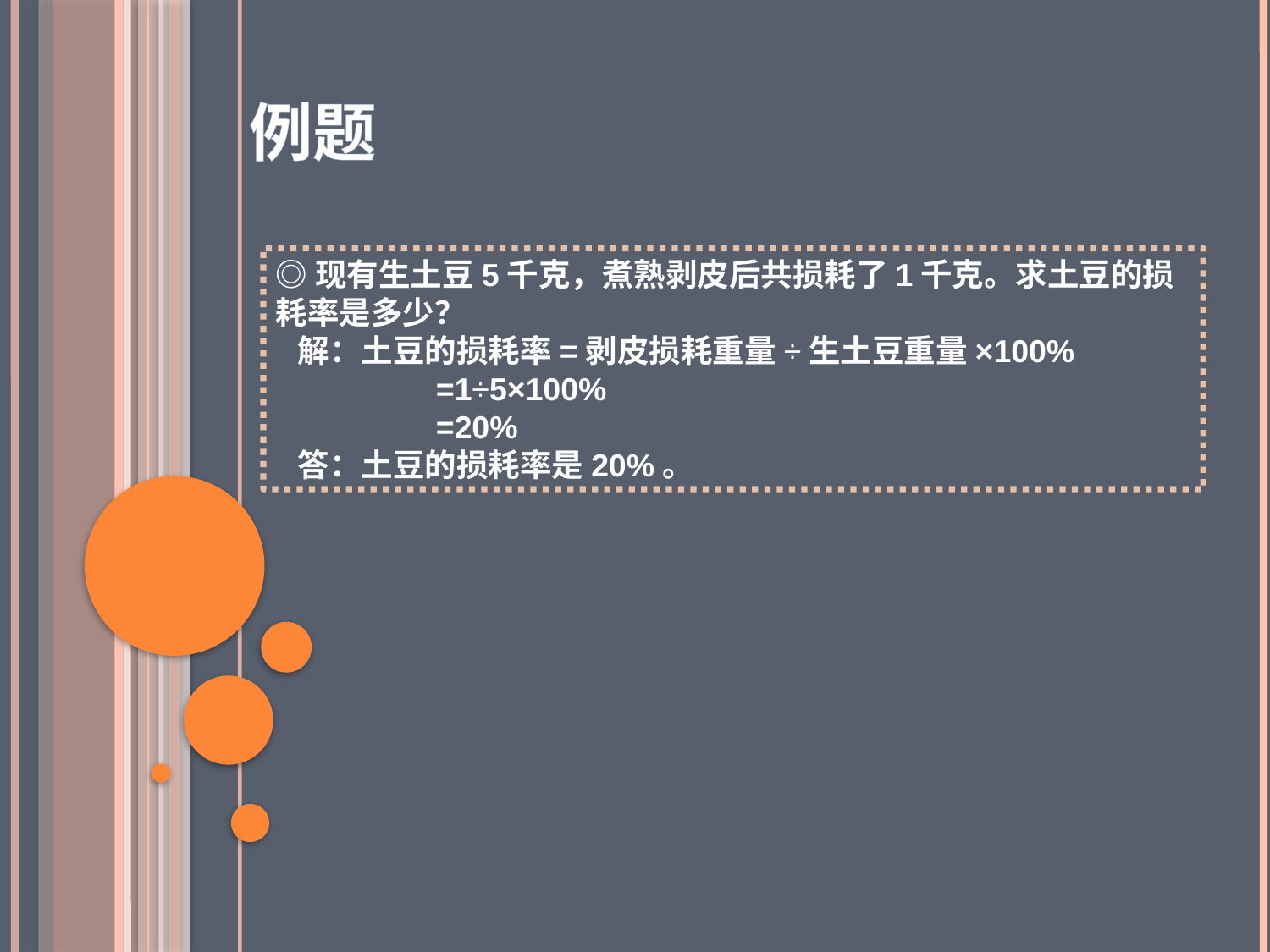

例题
◎现有生土豆5千克，煮熟剥皮后共损耗了1千克。求土豆的损耗率是多少？
  解：土豆的损耗率=剥皮损耗重量÷生土豆重量×100%
                  =1÷5×100%
                  =20%
  答：土豆的损耗率是20%。